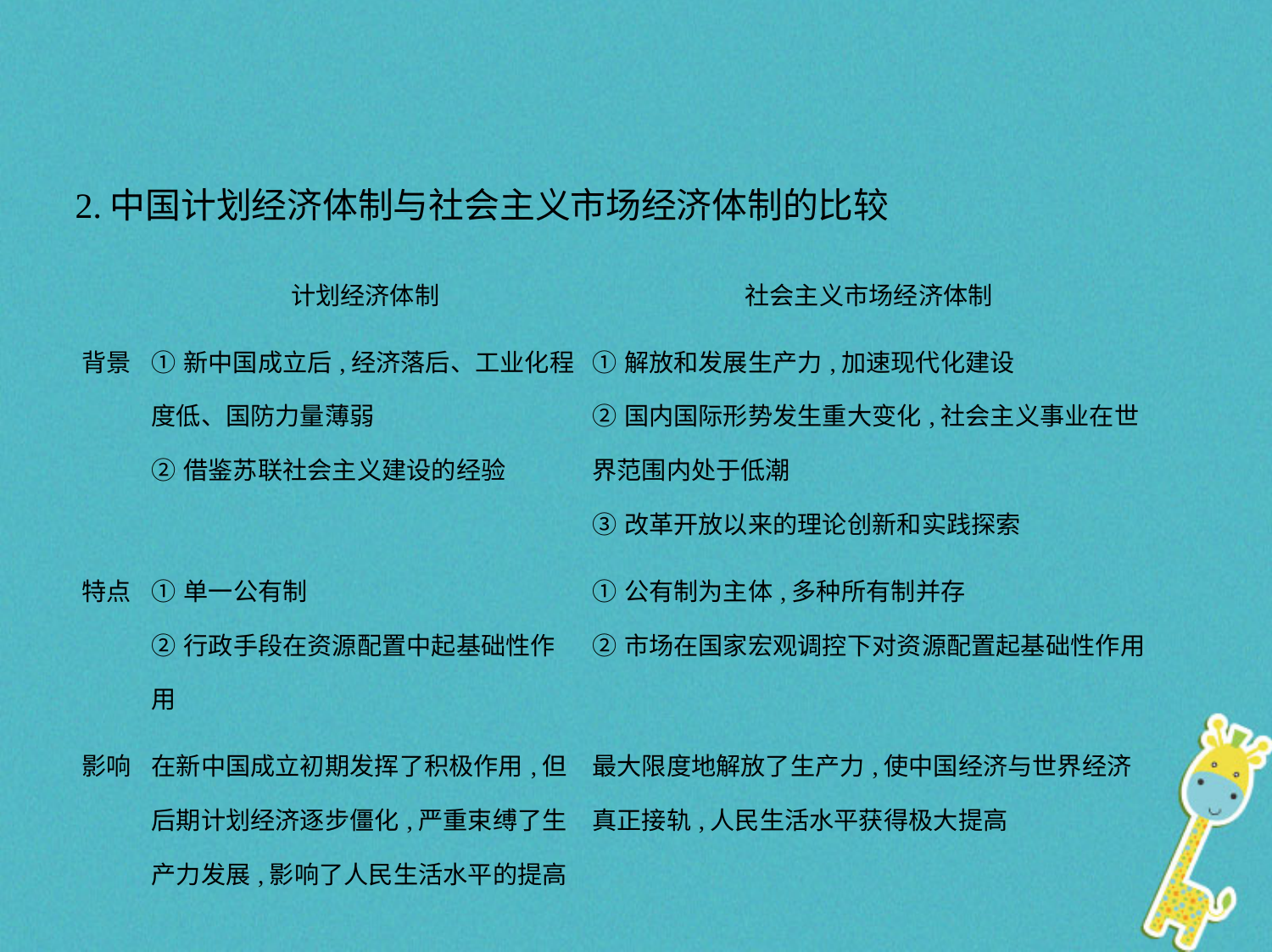

2.中国计划经济体制与社会主义市场经济体制的比较
|  | 计划经济体制 | 社会主义市场经济体制 |
| --- | --- | --- |
| 背景 | ①新中国成立后,经济落后、工业化程度低、国防力量薄弱 ②借鉴苏联社会主义建设的经验 | ①解放和发展生产力,加速现代化建设 ②国内国际形势发生重大变化,社会主义事业在世界范围内处于低潮 ③改革开放以来的理论创新和实践探索 |
| 特点 | ①单一公有制 ②行政手段在资源配置中起基础性作用 | ①公有制为主体,多种所有制并存 ②市场在国家宏观调控下对资源配置起基础性作用 |
| 影响 | 在新中国成立初期发挥了积极作用,但后期计划经济逐步僵化,严重束缚了生产力发展,影响了人民生活水平的提高 | 最大限度地解放了生产力,使中国经济与世界经济真正接轨,人民生活水平获得极大提高 |